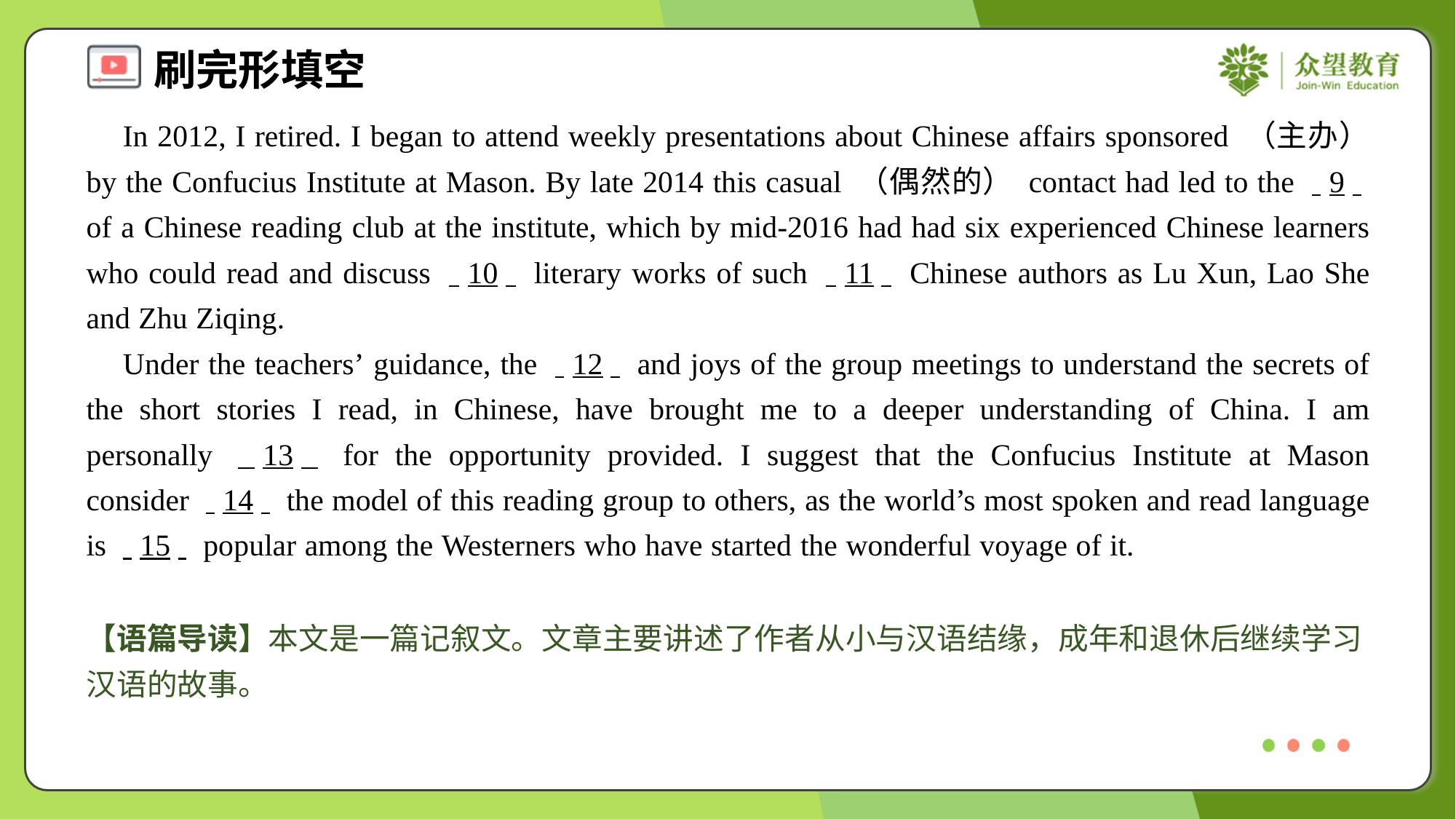

In 2012, I retired. I began to attend weekly presentations about Chinese affairs sponsored （主办） by the Confucius Institute at Mason. By late 2014 this casual （偶然的） contact had led to the . .9. . of a Chinese reading club at the institute, which by mid-2016 had had six experienced Chinese learners who could read and discuss . .10. . literary works of such . .11. . Chinese authors as Lu Xun, Lao She and Zhu Ziqing.
    Under the teachers’ guidance, the . .12. . and joys of the group meetings to understand the secrets of the short stories I read, in Chinese, have brought me to a deeper understanding of China. I am personally . .13. . for the opportunity provided. I suggest that the Confucius Institute at Mason consider . .14. . the model of this reading group to others, as the world’s most spoken and read language is . .15. . popular among the Westerners who have started the wonderful voyage of it.
【语篇导读】本文是一篇记叙文。文章主要讲述了作者从小与汉语结缘，成年和退休后继续学习汉语的故事。